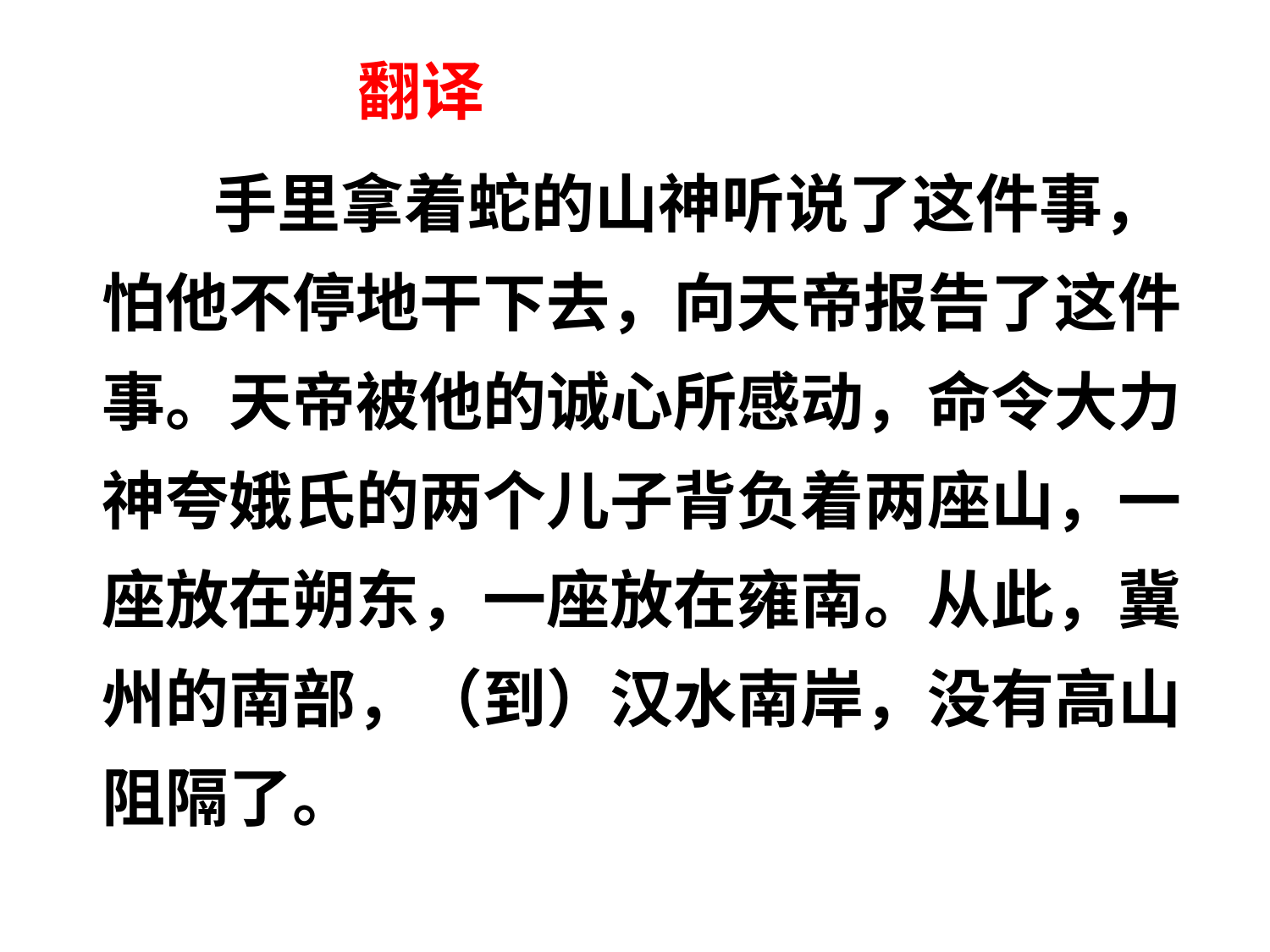

翻译
          手里拿着蛇的山神听说了这件事，怕他不停地干下去，向天帝报告了这件事。天帝被他的诚心所感动，命令大力神夸娥氏的两个儿子背负着两座山，一座放在朔东，一座放在雍南。从此，冀州的南部，（到）汉水南岸，没有高山阻隔了。
#